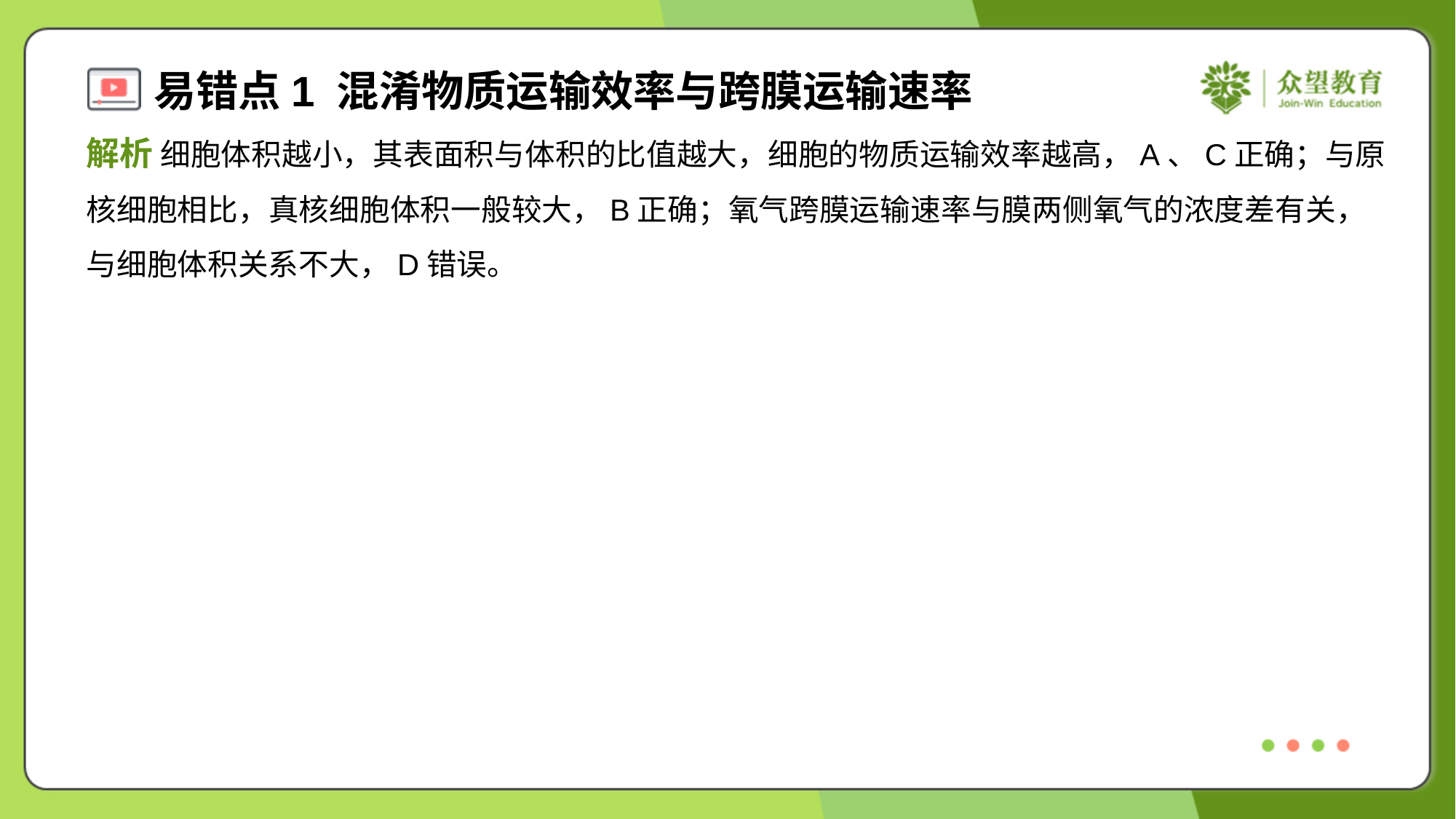

解析 细胞体积越小，其表面积与体积的比值越大，细胞的物质运输效率越高，A、C正确；与原
核细胞相比，真核细胞体积一般较大，B正确；氧气跨膜运输速率与膜两侧氧气的浓度差有关，
与细胞体积关系不大，D错误。